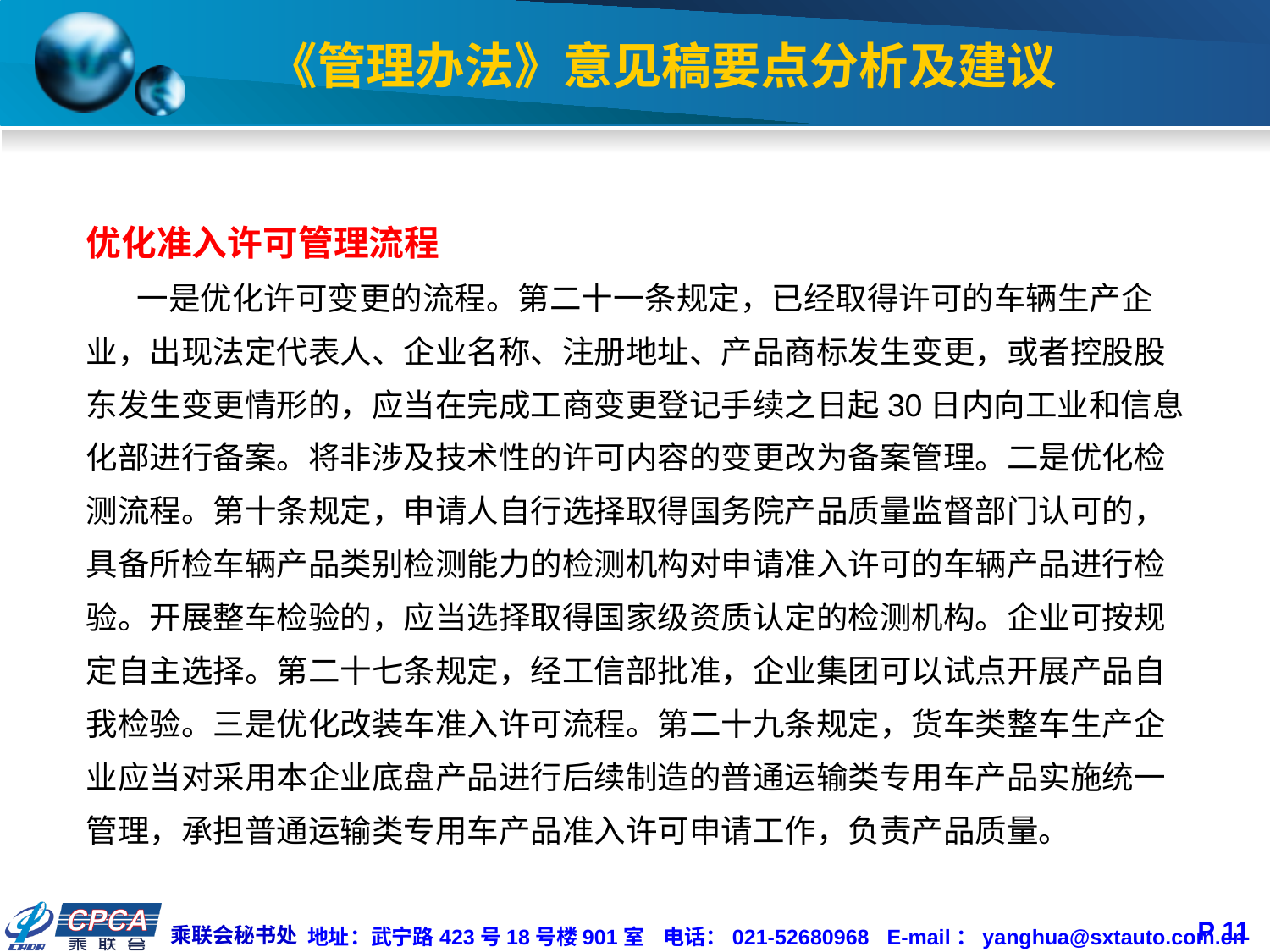

# 《管理办法》意见稿要点分析及建议
优化准入许可管理流程
      一是优化许可变更的流程。第二十一条规定，已经取得许可的车辆生产企业，出现法定代表人、企业名称、注册地址、产品商标发生变更，或者控股股东发生变更情形的，应当在完成工商变更登记手续之日起30日内向工业和信息化部进行备案。将非涉及技术性的许可内容的变更改为备案管理。二是优化检测流程。第十条规定，申请人自行选择取得国务院产品质量监督部门认可的，具备所检车辆产品类别检测能力的检测机构对申请准入许可的车辆产品进行检验。开展整车检验的，应当选择取得国家级资质认定的检测机构。企业可按规定自主选择。第二十七条规定，经工信部批准，企业集团可以试点开展产品自我检验。三是优化改装车准入许可流程。第二十九条规定，货车类整车生产企业应当对采用本企业底盘产品进行后续制造的普通运输类专用车产品实施统一管理，承担普通运输类专用车产品准入许可申请工作，负责产品质量。